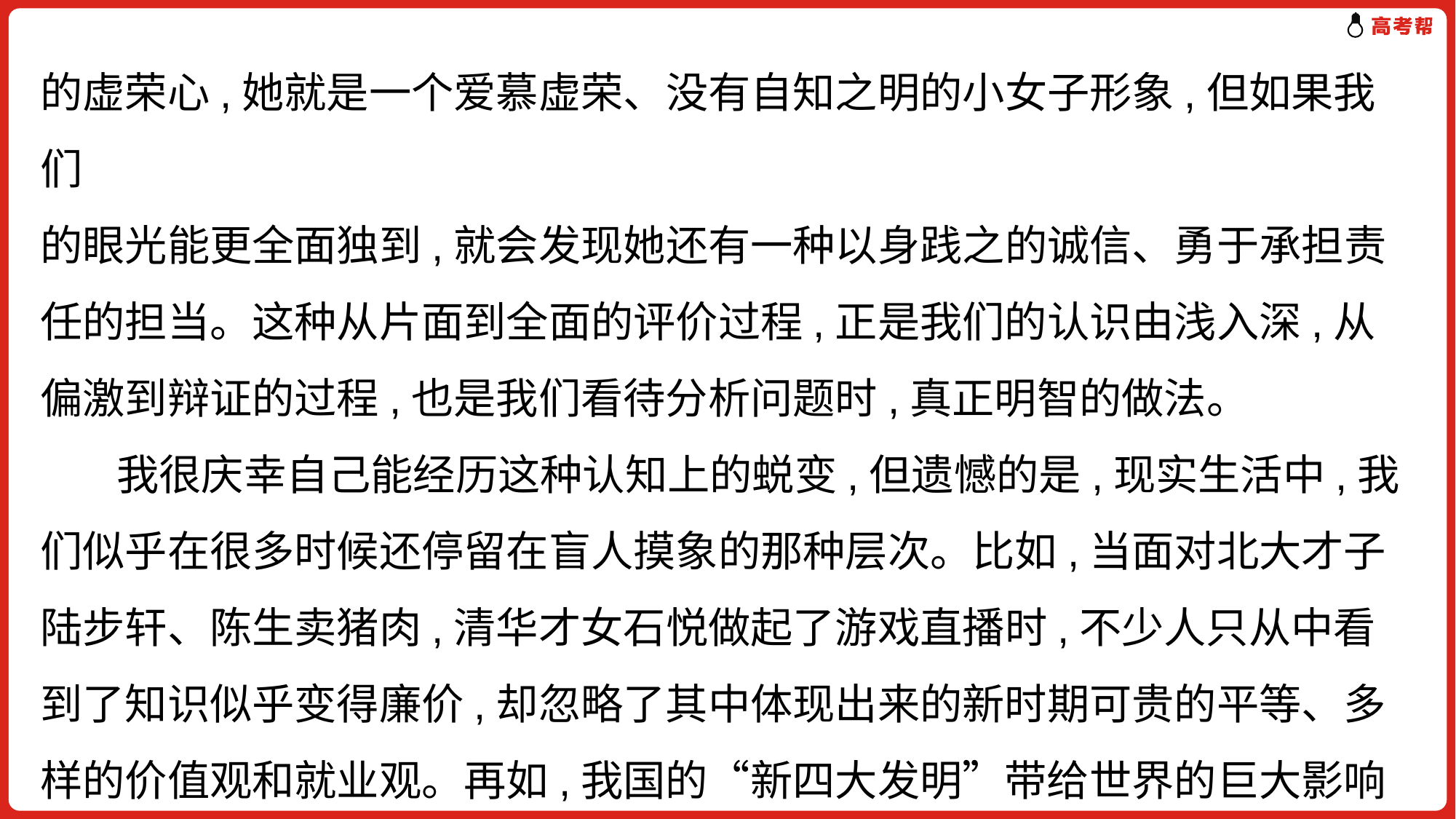

的虚荣心,她就是一个爱慕虚荣、没有自知之明的小女子形象,但如果我们
的眼光能更全面独到,就会发现她还有一种以身践之的诚信、勇于承担责任的担当。这种从片面到全面的评价过程,正是我们的认识由浅入深,从偏激到辩证的过程,也是我们看待分析问题时,真正明智的做法。
       我很庆幸自己能经历这种认知上的蜕变,但遗憾的是,现实生活中,我们似乎在很多时候还停留在盲人摸象的那种层次。比如,当面对北大才子陆步轩、陈生卖猪肉,清华才女石悦做起了游戏直播时,不少人只从中看到了知识似乎变得廉价,却忽略了其中体现出来的新时期可贵的平等、多样的价值观和就业观。再如,我国的“新四大发明”带给世界的巨大影响值得我们津